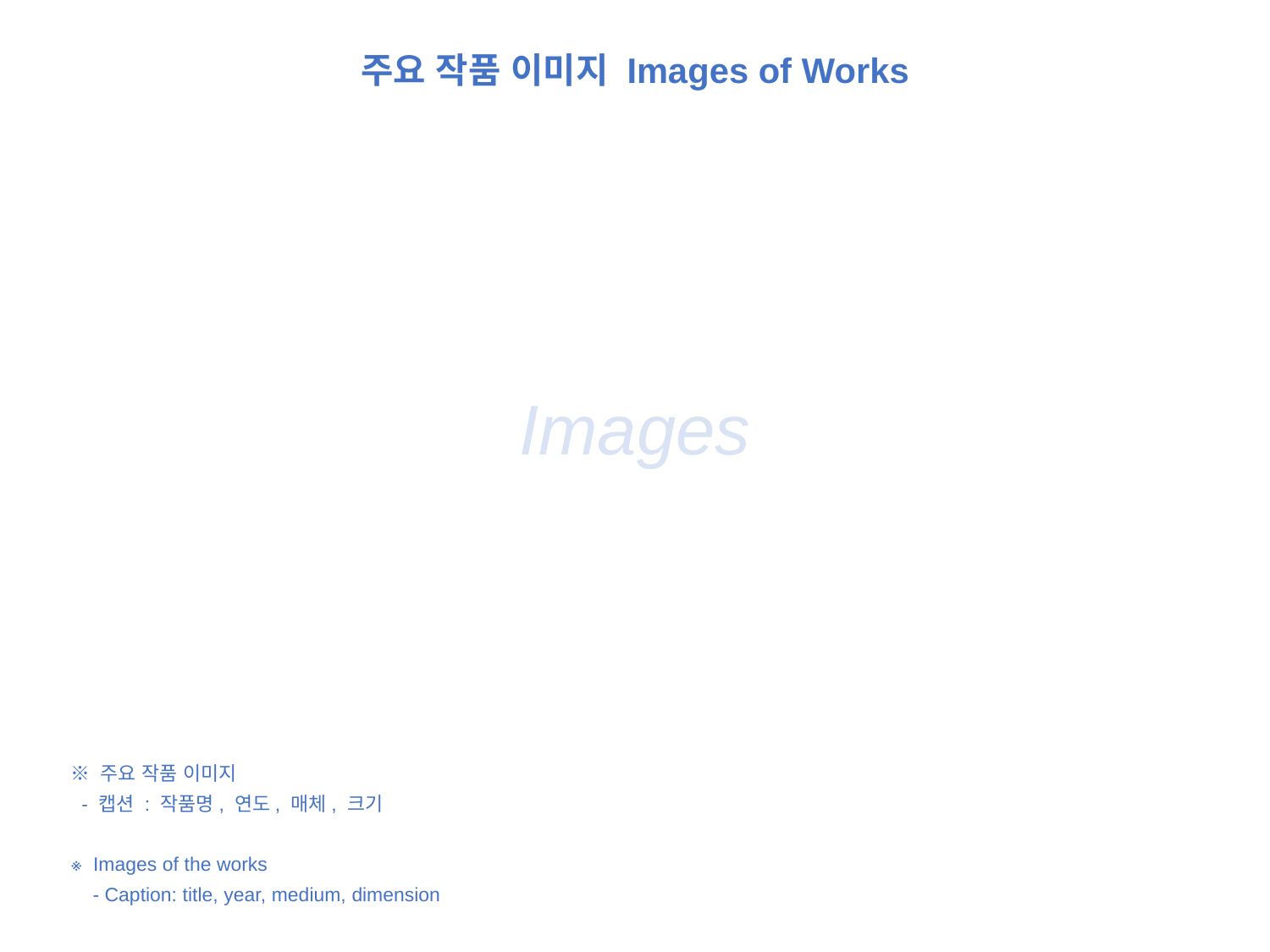

주요 작품 이미지 Images of Works
Images
※ 주요 작품 이미지
  - 캡션 : 작품명, 연도, 매체, 크기

※  Images of the works
    - Caption: title, year, medium, dimension